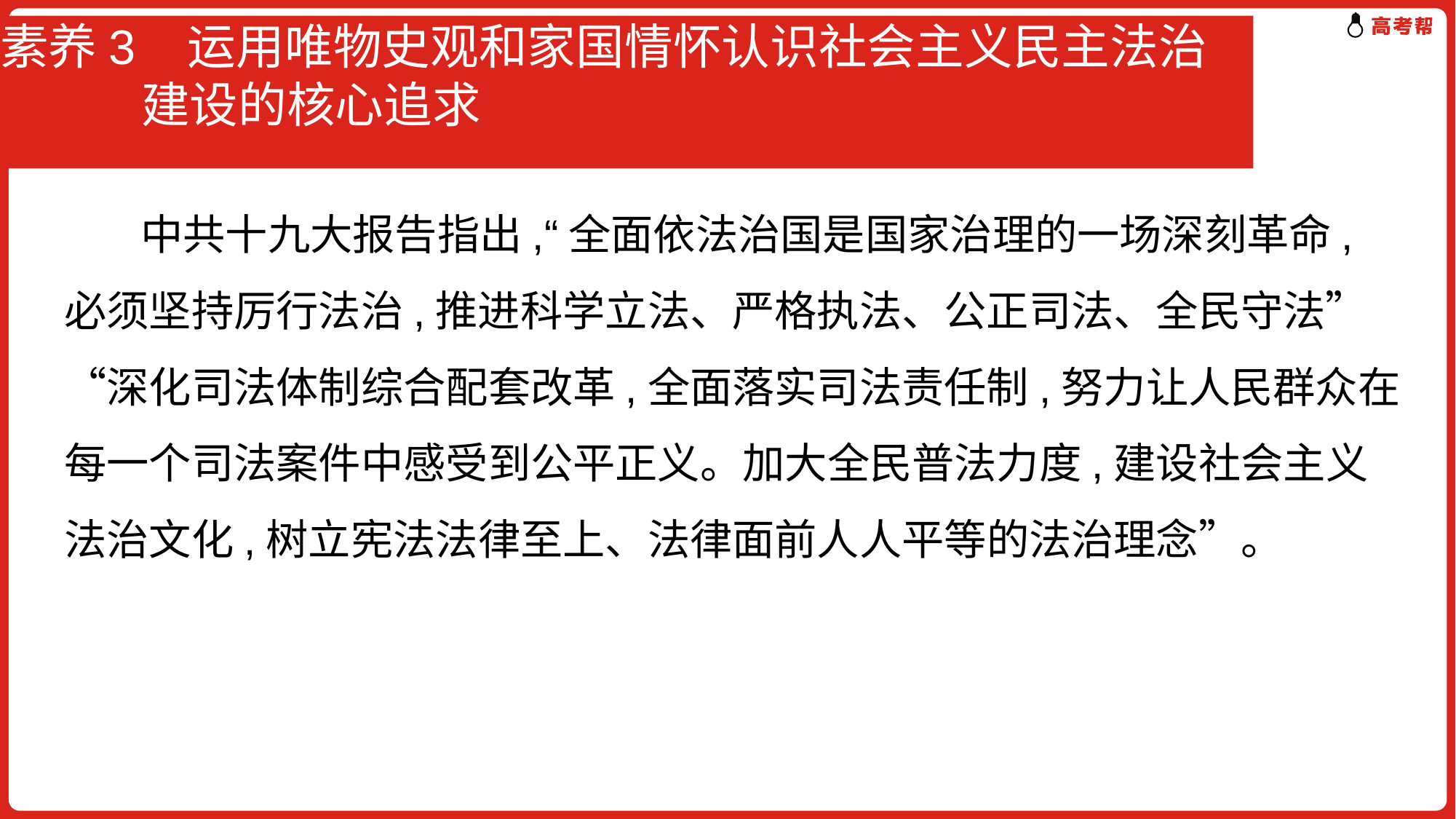

# 素养3   运用唯物史观和家国情怀认识社会主义民主法治 建设的核心追求
       中共十九大报告指出,“全面依法治国是国家治理的一场深刻革命,必须坚持厉行法治,推进科学立法、严格执法、公正司法、全民守法”“深化司法体制综合配套改革,全面落实司法责任制,努力让人民群众在每一个司法案件中感受到公平正义。加大全民普法力度,建设社会主义法治文化,树立宪法法律至上、法律面前人人平等的法治理念”。